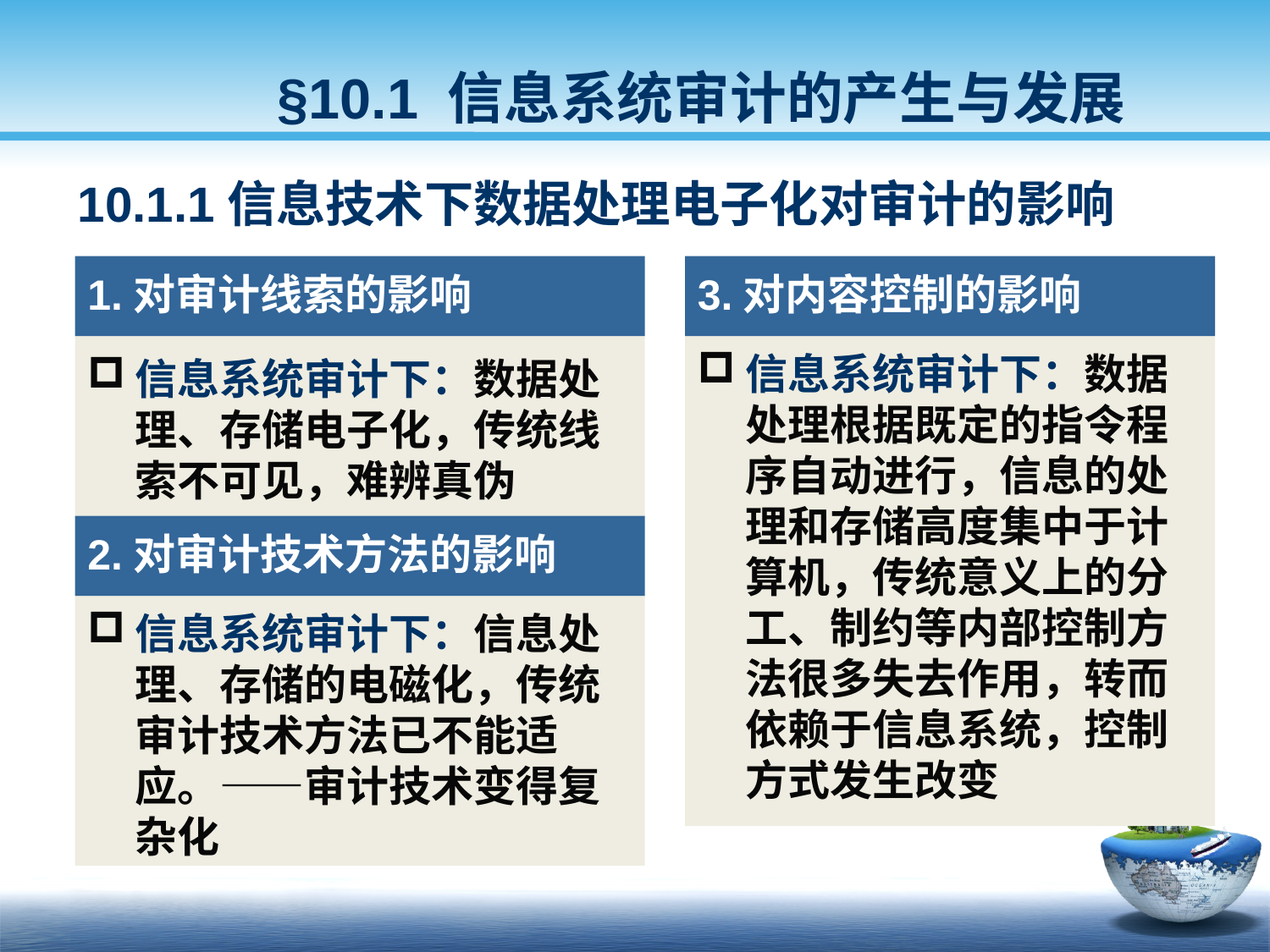

§10.1 信息系统审计的产生与发展
10.1.1信息技术下数据处理电子化对审计的影响
1.对审计线索的影响
3.对内容控制的影响
信息系统审计下：数据处理、存储电子化，传统线索不可见，难辨真伪
信息系统审计下：数据处理根据既定的指令程序自动进行，信息的处理和存储高度集中于计算机，传统意义上的分工、制约等内部控制方法很多失去作用，转而依赖于信息系统，控制方式发生改变
2.对审计技术方法的影响
信息系统审计下：信息处理、存储的电磁化，传统审计技术方法已不能适应。——审计技术变得复杂化